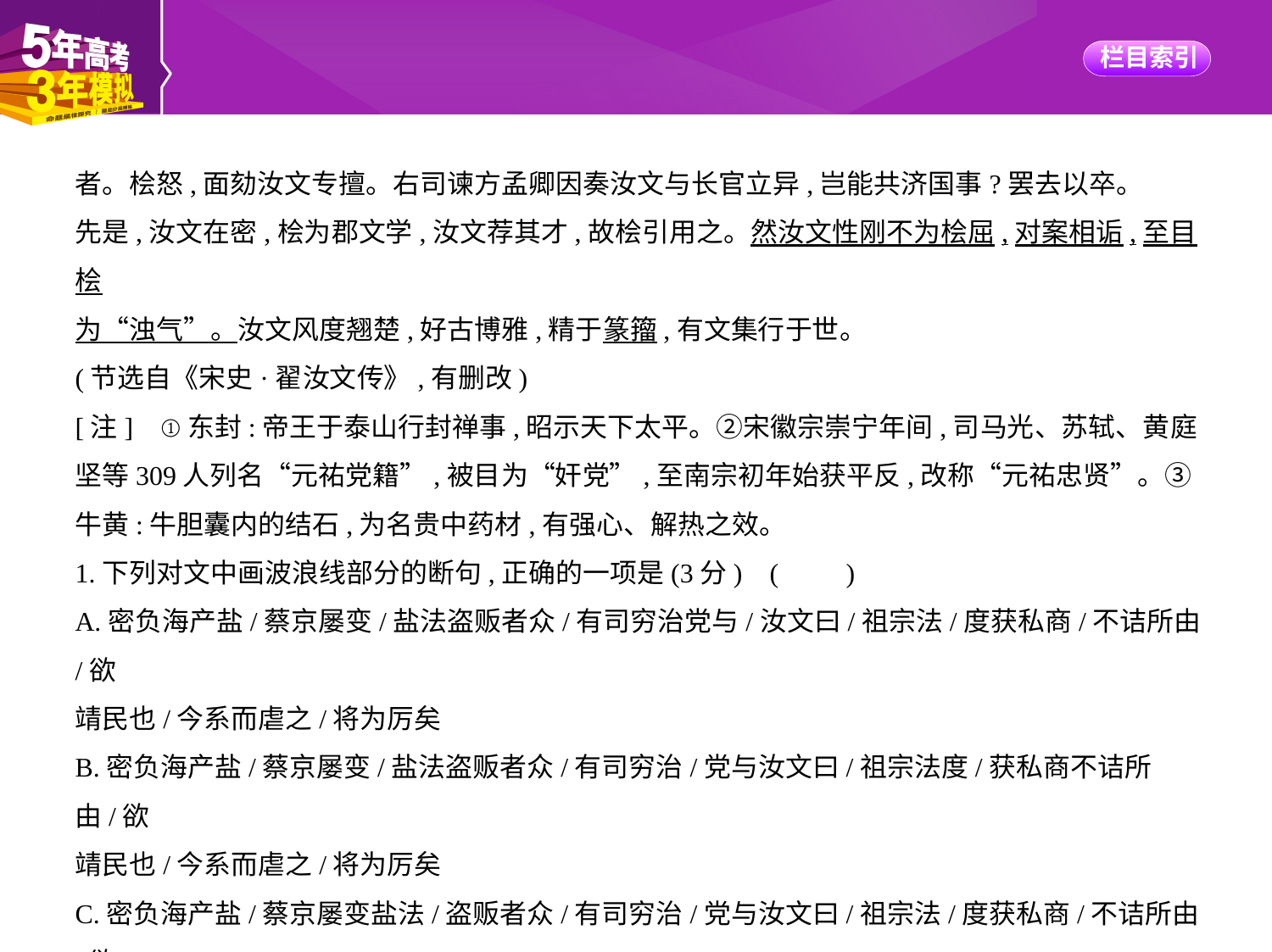

者。桧怒,面劾汝文专擅。右司谏方孟卿因奏汝文与长官立异,岂能共济国事?罢去以卒。
先是,汝文在密,桧为郡文学,汝文荐其才,故桧引用之。然汝文性刚不为桧屈,对案相诟,至目桧
为“浊气”。汝文风度翘楚,好古博雅,精于篆籀,有文集行于世。
(节选自《宋史·翟汝文传》,有删改)
[注]    ①东封:帝王于泰山行封禅事,昭示天下太平。②宋徽宗崇宁年间,司马光、苏轼、黄庭
坚等309人列名“元祐党籍”,被目为“奸党”,至南宗初年始获平反,改称“元祐忠贤”。③
牛黄:牛胆囊内的结石,为名贵中药材,有强心、解热之效。
1.下列对文中画波浪线部分的断句,正确的一项是(3分) (　　)
A.密负海产盐/蔡京屡变/盐法盗贩者众/有司穷治党与/汝文曰/祖宗法/度获私商/不诘所由/欲
靖民也/今系而虐之/将为厉矣
B.密负海产盐/蔡京屡变/盐法盗贩者众/有司穷治/党与汝文曰/祖宗法度/获私商不诘所由/欲
靖民也/今系而虐之/将为厉矣
C.密负海产盐/蔡京屡变盐法/盗贩者众/有司穷治/党与汝文曰/祖宗法/度获私商/不诘所由/欲
靖民也/今系而虐之/将为厉矣